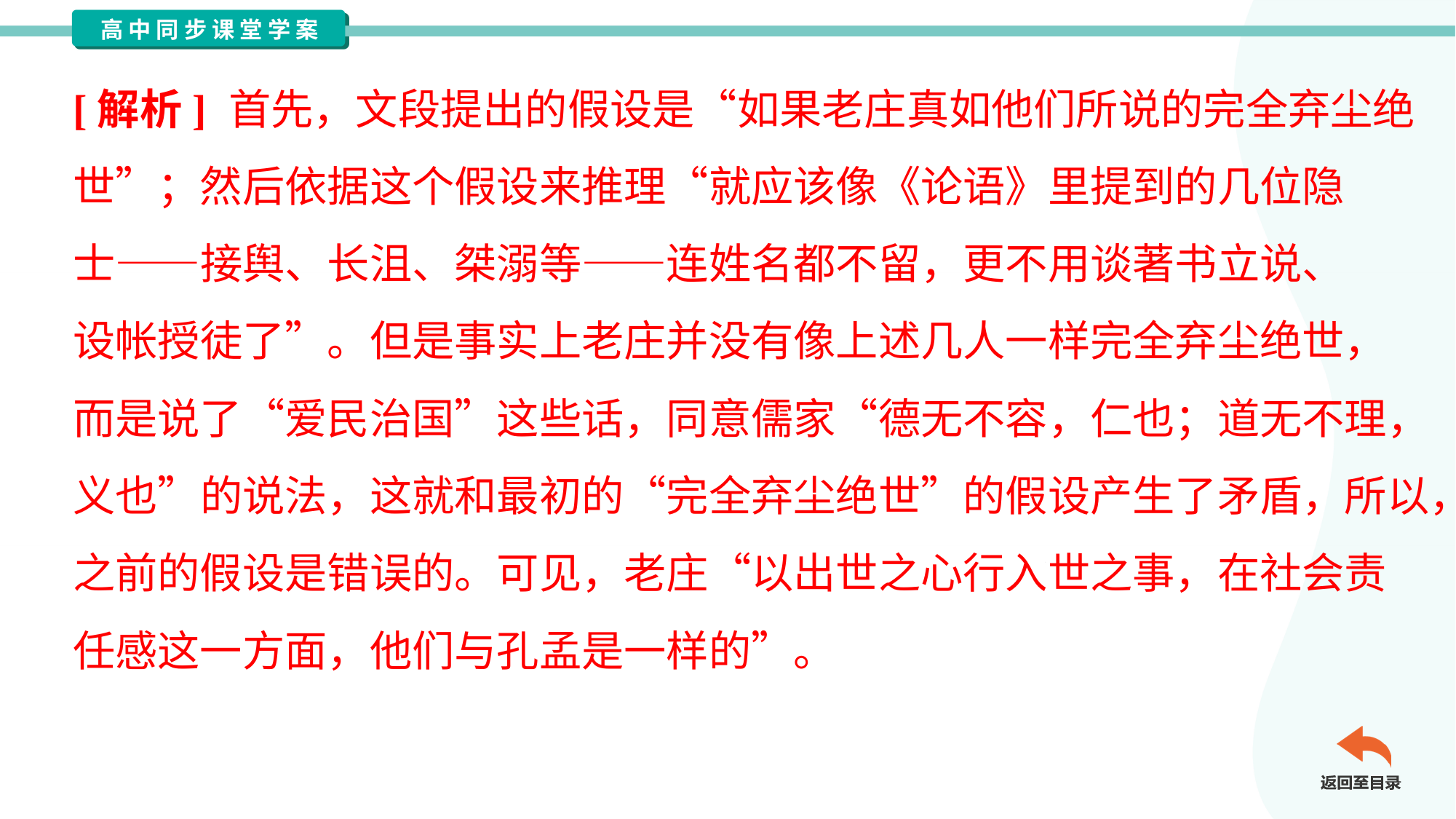

[解析] 首先，文段提出的假设是“如果老庄真如他们所说的完全弃尘绝
世”；然后依据这个假设来推理“就应该像《论语》里提到的几位隐
士——接舆、长沮、桀溺等——连姓名都不留，更不用谈著书立说、
设帐授徒了”。但是事实上老庄并没有像上述几人一样完全弃尘绝世，
而是说了“爱民治国”这些话，同意儒家“德无不容，仁也；道无不理，
义也”的说法，这就和最初的“完全弃尘绝世”的假设产生了矛盾，所以，
之前的假设是错误的。可见，老庄“以出世之心行入世之事，在社会责
任感这一方面，他们与孔孟是一样的”。